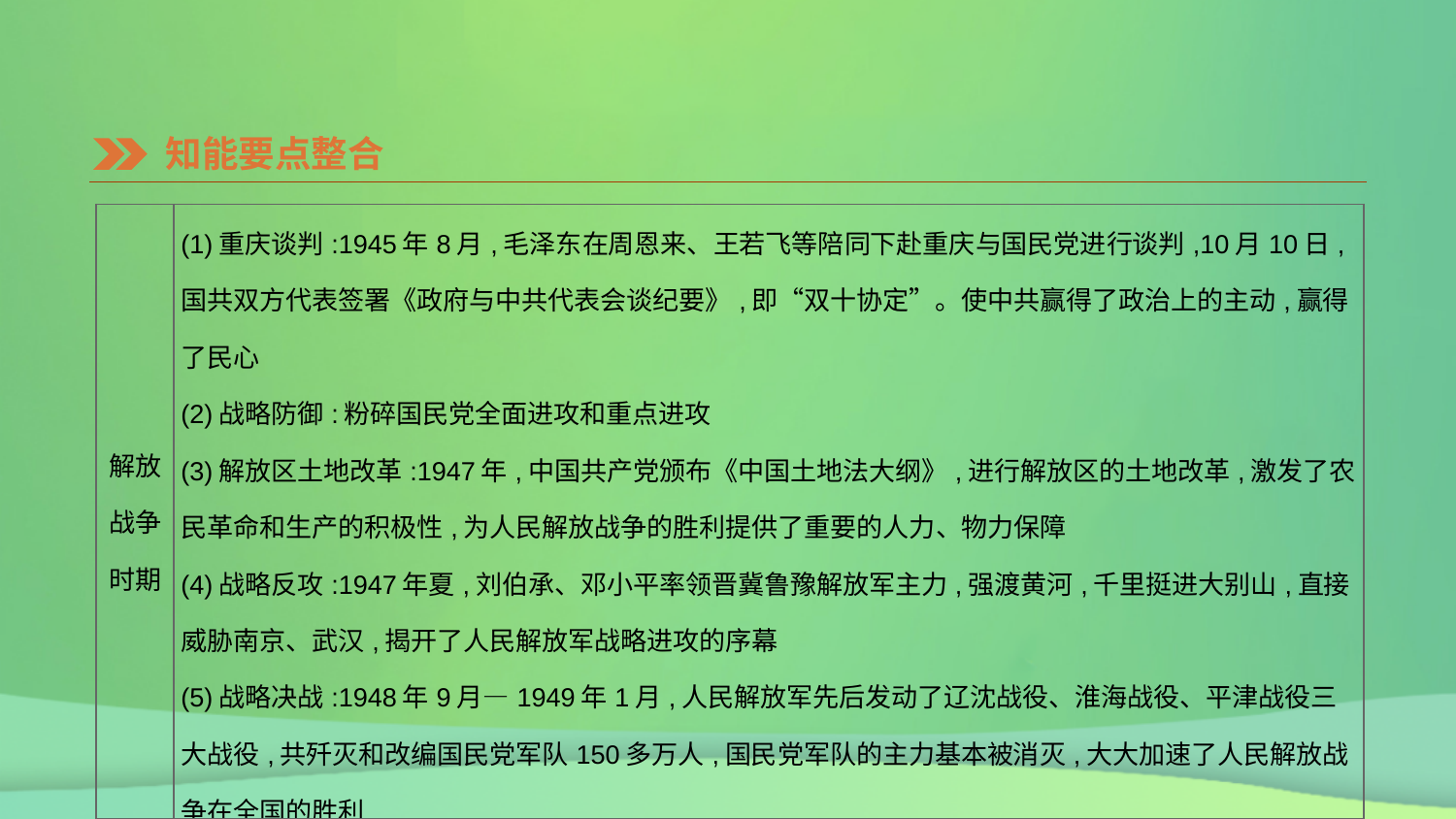

知能要点整合

| 解放战争 时期 | (1)重庆谈判:1945年8月,毛泽东在周恩来、王若飞等陪同下赴重庆与国民党进行谈判,10月10日,国共双方代表签署《政府与中共代表会谈纪要》,即“双十协定”。使中共赢得了政治上的主动,赢得了民心 (2)战略防御:粉碎国民党全面进攻和重点进攻 (3)解放区土地改革:1947年,中国共产党颁布《中国土地法大纲》,进行解放区的土地改革,激发了农民革命和生产的积极性,为人民解放战争的胜利提供了重要的人力、物力保障 (4)战略反攻:1947年夏,刘伯承、邓小平率领晋冀鲁豫解放军主力,强渡黄河,千里挺进大别山,直接威胁南京、武汉,揭开了人民解放军战略进攻的序幕 (5)战略决战:1948年9月—1949年1月,人民解放军先后发动了辽沈战役、淮海战役、平津战役三大战役,共歼灭和改编国民党军队150多万人,国民党军队的主力基本被消灭,大大加速了人民解放战争在全国的胜利 (6)渡江战役:1949年4月,人民解放军百万雄师兵分三路,横渡长江,占领南京,结束了国民党在大陆的统治。国民党残余势力退往台湾 |
| --- | --- |